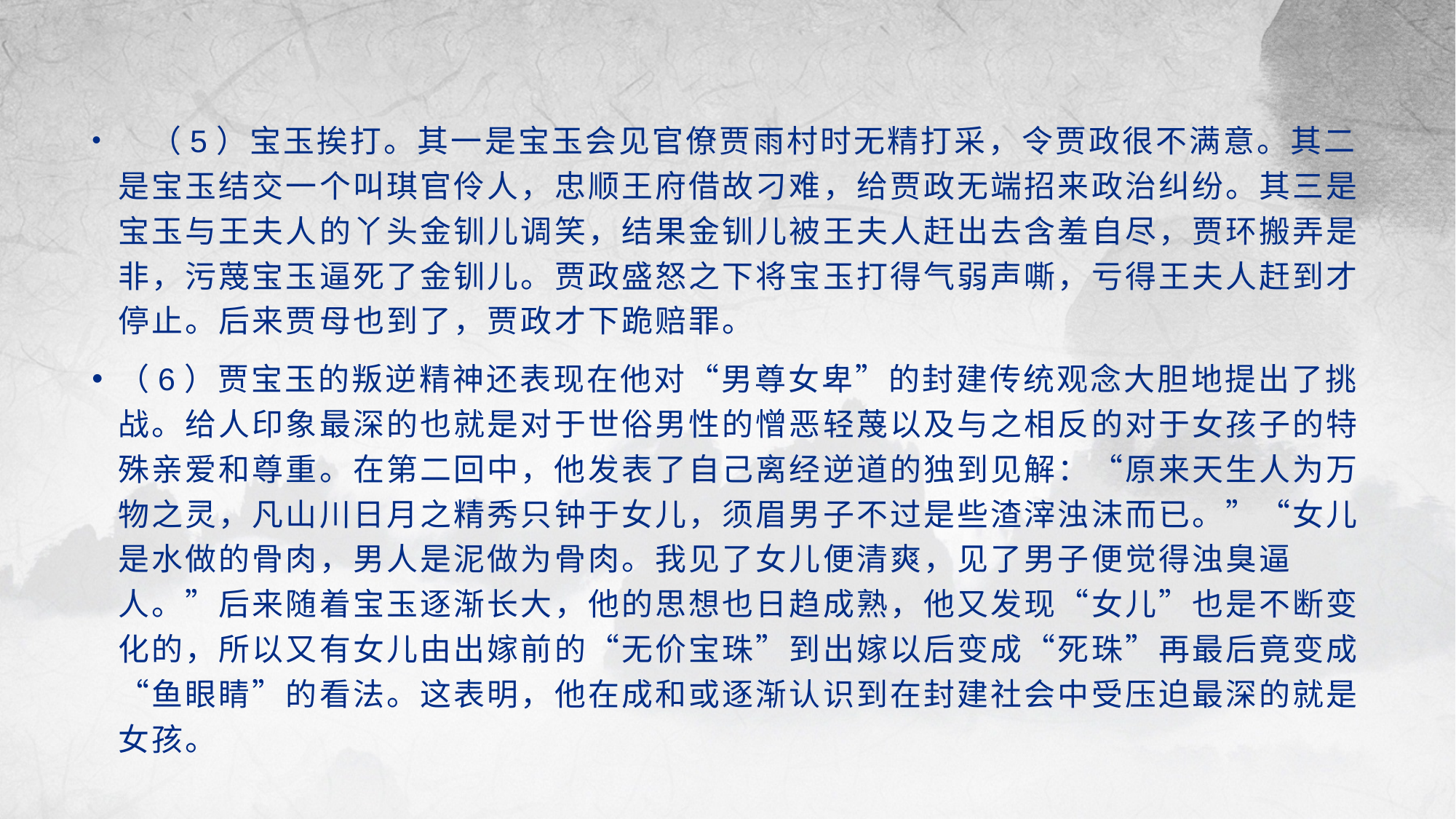

（5）宝玉挨打。其一是宝玉会见官僚贾雨村时无精打采，令贾政很不满意。其二是宝玉结交一个叫琪官伶人，忠顺王府借故刁难，给贾政无端招来政治纠纷。其三是宝玉与王夫人的丫头金钏儿调笑，结果金钏儿被王夫人赶出去含羞自尽，贾环搬弄是非，污蔑宝玉逼死了金钏儿。贾政盛怒之下将宝玉打得气弱声嘶，亏得王夫人赶到才停止。后来贾母也到了，贾政才下跪赔罪。
（6）贾宝玉的叛逆精神还表现在他对“男尊女卑”的封建传统观念大胆地提出了挑战。给人印象最深的也就是对于世俗男性的憎恶轻蔑以及与之相反的对于女孩子的特殊亲爱和尊重。在第二回中，他发表了自己离经逆道的独到见解：“原来天生人为万物之灵，凡山川日月之精秀只钟于女儿，须眉男子不过是些渣滓浊沫而已。”“女儿是水做的骨肉，男人是泥做为骨肉。我见了女儿便清爽，见了男子便觉得浊臭逼人。”后来随着宝玉逐渐长大，他的思想也日趋成熟，他又发现“女儿”也是不断变化的，所以又有女儿由出嫁前的“无价宝珠”到出嫁以后变成“死珠”再最后竟变成“鱼眼睛”的看法。这表明，他在成和或逐渐认识到在封建社会中受压迫最深的就是女孩。